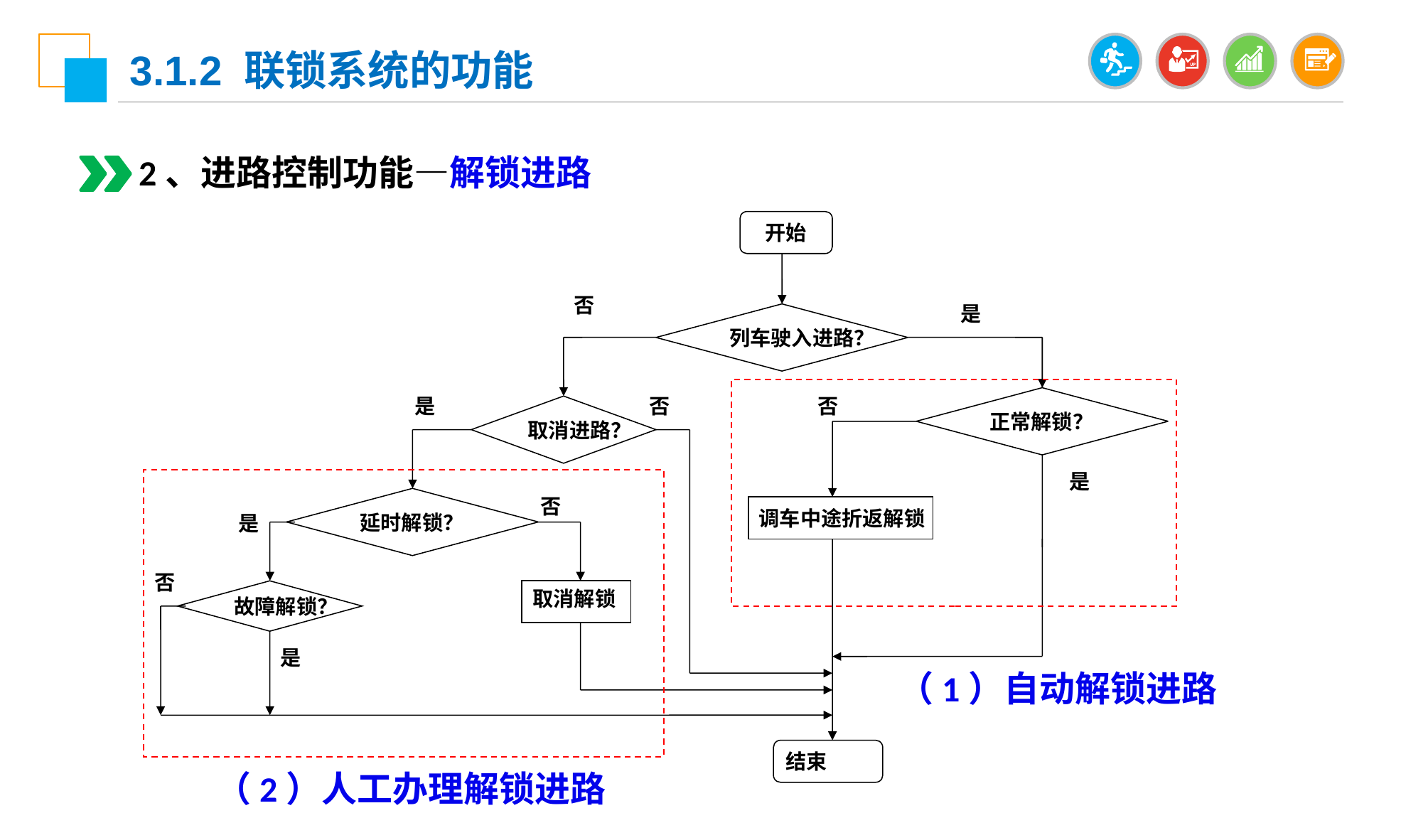

3.1.2 联锁系统的功能
2、进路控制功能—解锁进路

开始

否
是
列车驶入进路？

是
否
正常解锁？
否
取消进路？

是

延时解锁？
否
调车中途折返解锁
是

否

取消解锁
故障解锁？

是

（1）自动解锁进路

结束
（2）人工办理解锁进路